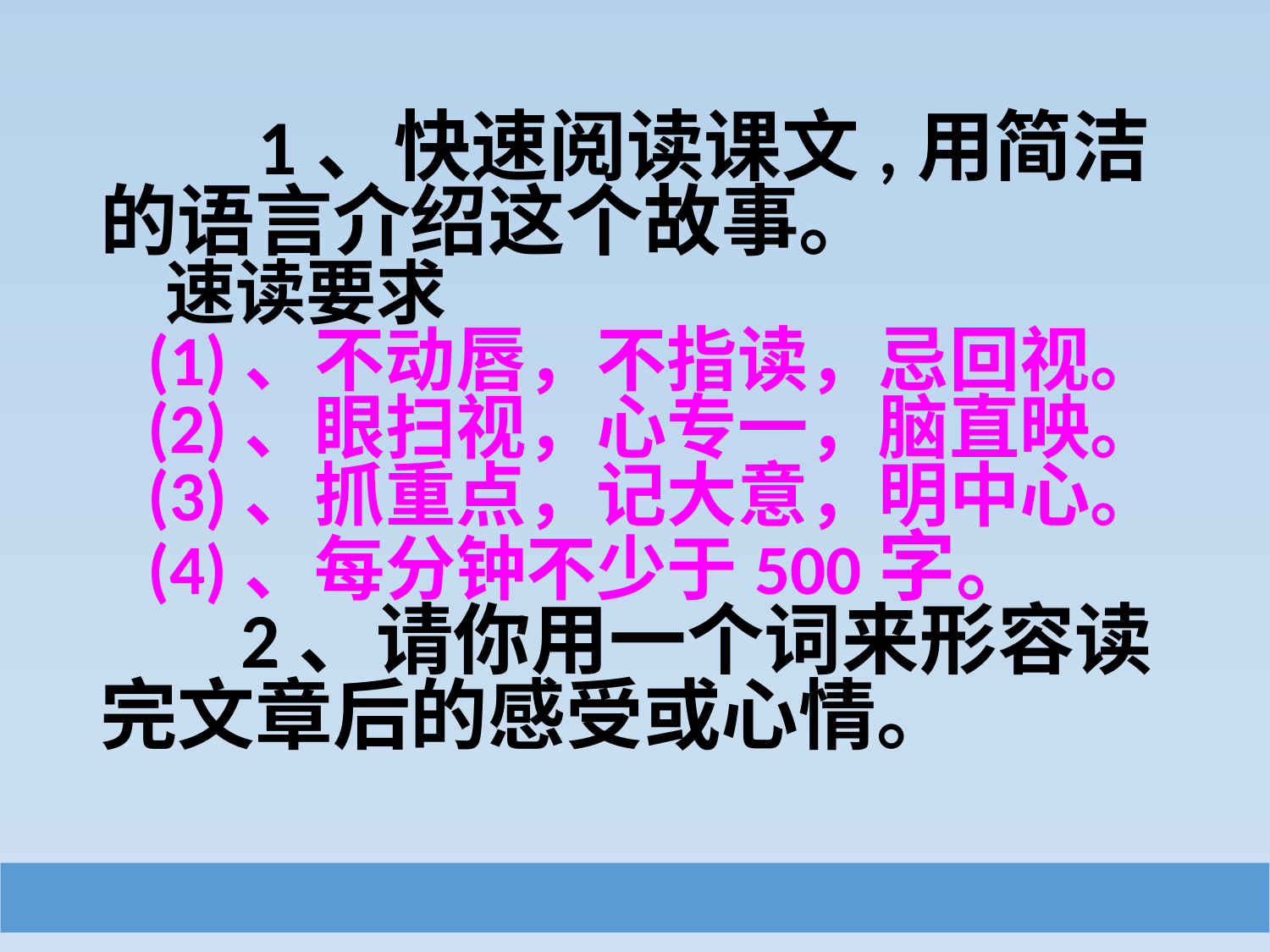

1、快速阅读课文,用简洁的语言介绍这个故事。
   速读要求
   (1)、不动唇，不指读，忌回视。
   (2)、眼扫视，心专一，脑直映。
   (3)、抓重点，记大意，明中心。
   (4)、每分钟不少于500字。
        2、请你用一个词来形容读完文章后的感受或心情。